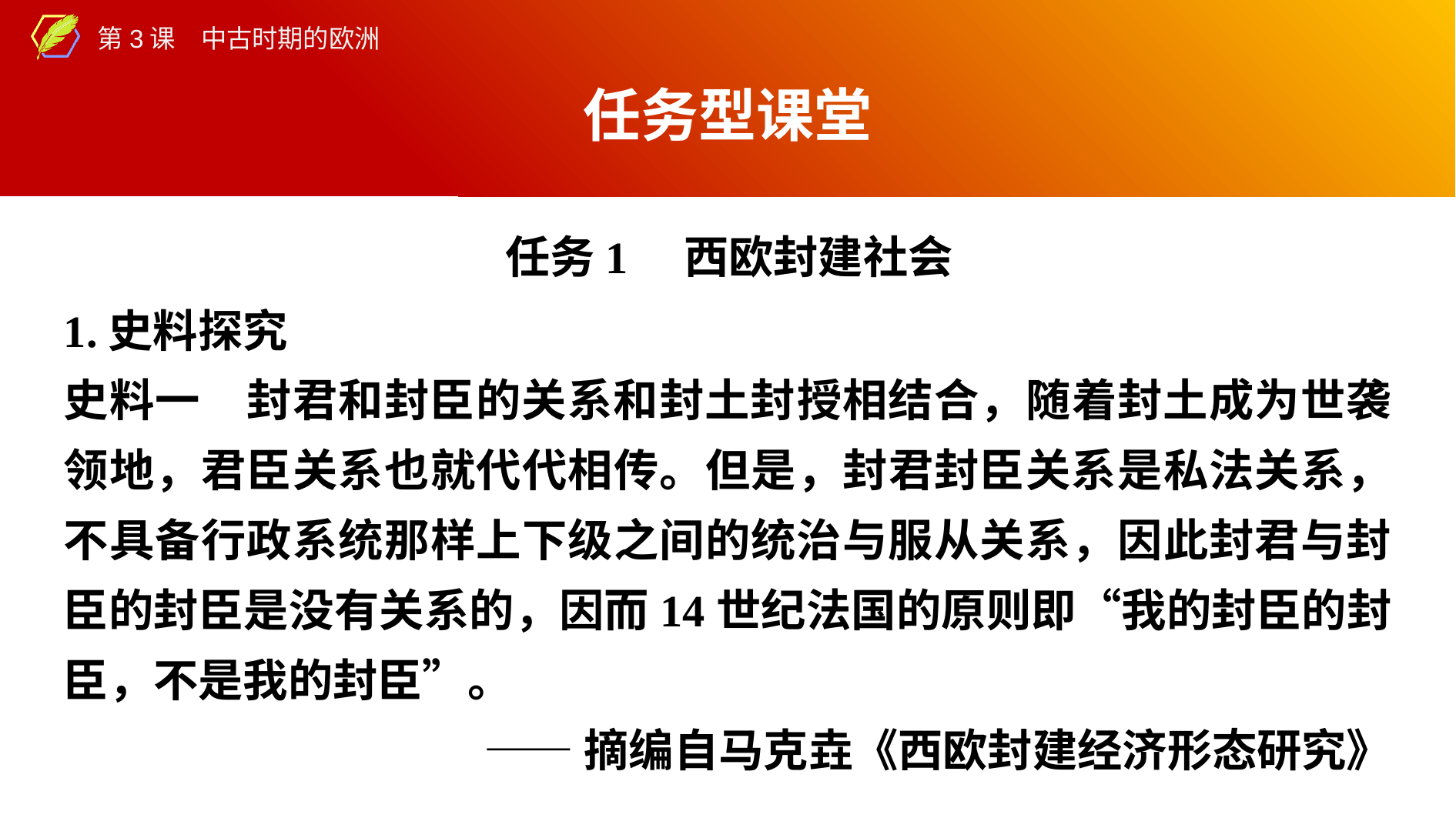

任务型课堂
任务1　西欧封建社会
1.史料探究
史料一　封君和封臣的关系和封土封授相结合，随着封土成为世袭领地，君臣关系也就代代相传。但是，封君封臣关系是私法关系，不具备行政系统那样上下级之间的统治与服从关系，因此封君与封臣的封臣是没有关系的，因而14世纪法国的原则即“我的封臣的封臣，不是我的封臣”。
——摘编自马克垚《西欧封建经济形态研究》